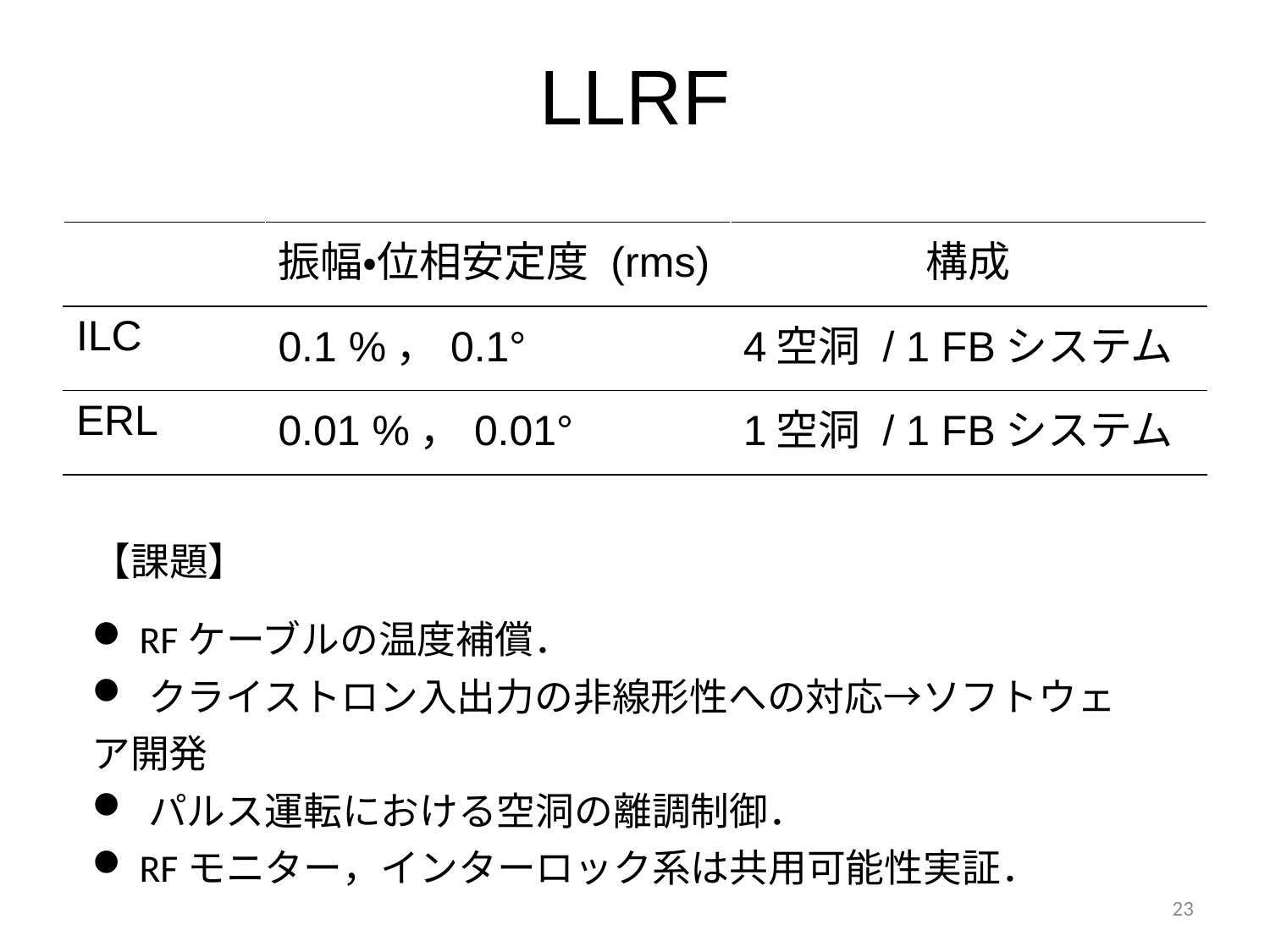

# LLRF
|  | 振幅・位相安定度 (rms) | 構成 |
| --- | --- | --- |
| ILC | 0.1 %，0.1° | 4空洞 / 1 FBシステム |
| ERL | 0.01 %，0.01° | 1空洞 / 1 FBシステム |
【課題】
 RFケーブルの温度補償．
 クライストロン入出力の非線形性への対応→ソフトウェア開発
 パルス運転における空洞の離調制御．
 RFモニター，インターロック系は共用可能性実証．
23